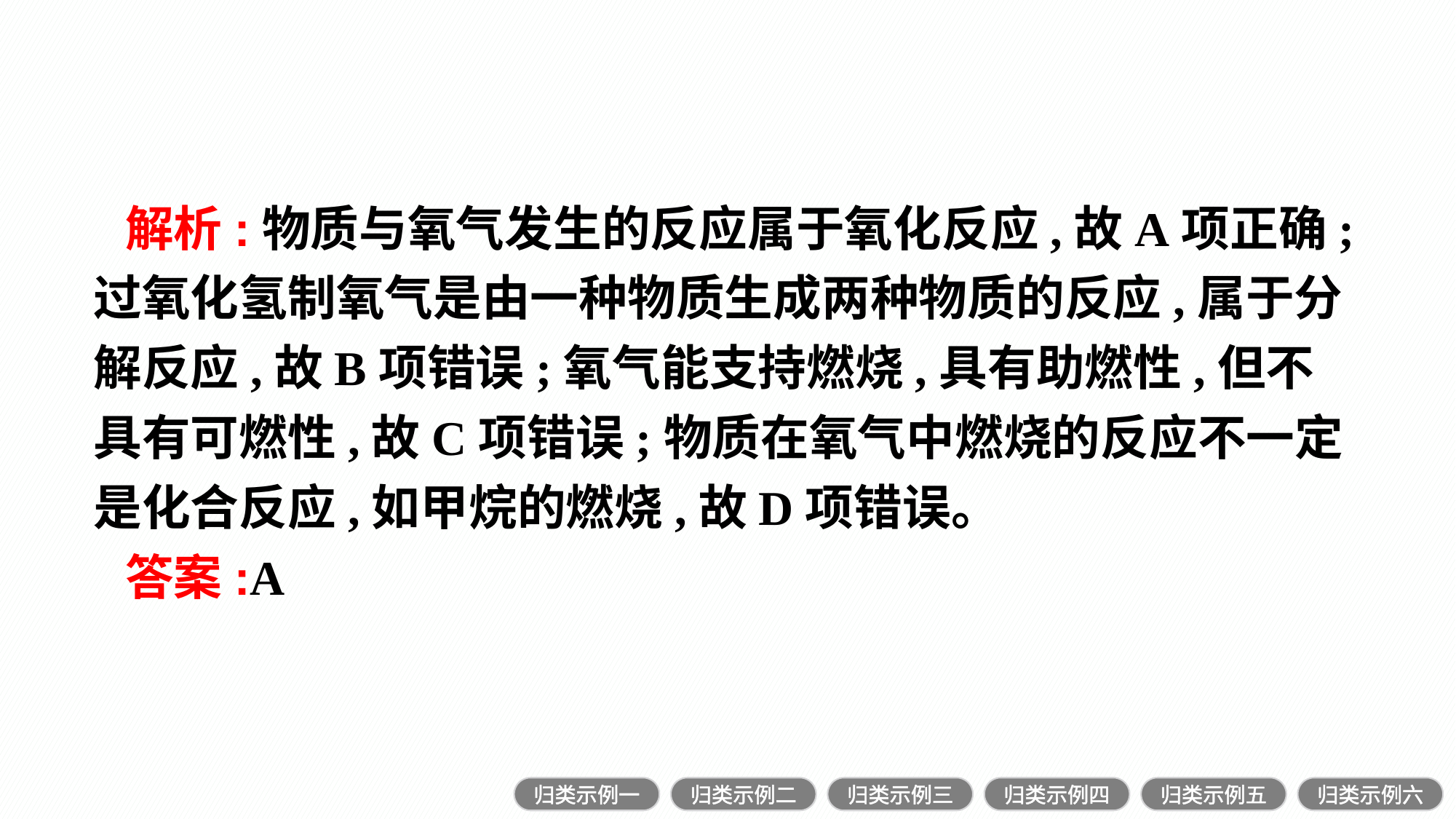

解析:物质与氧气发生的反应属于氧化反应,故A项正确;过氧化氢制氧气是由一种物质生成两种物质的反应,属于分解反应,故B项错误;氧气能支持燃烧,具有助燃性,但不具有可燃性,故C项错误;物质在氧气中燃烧的反应不一定是化合反应,如甲烷的燃烧,故D项错误。
答案:A